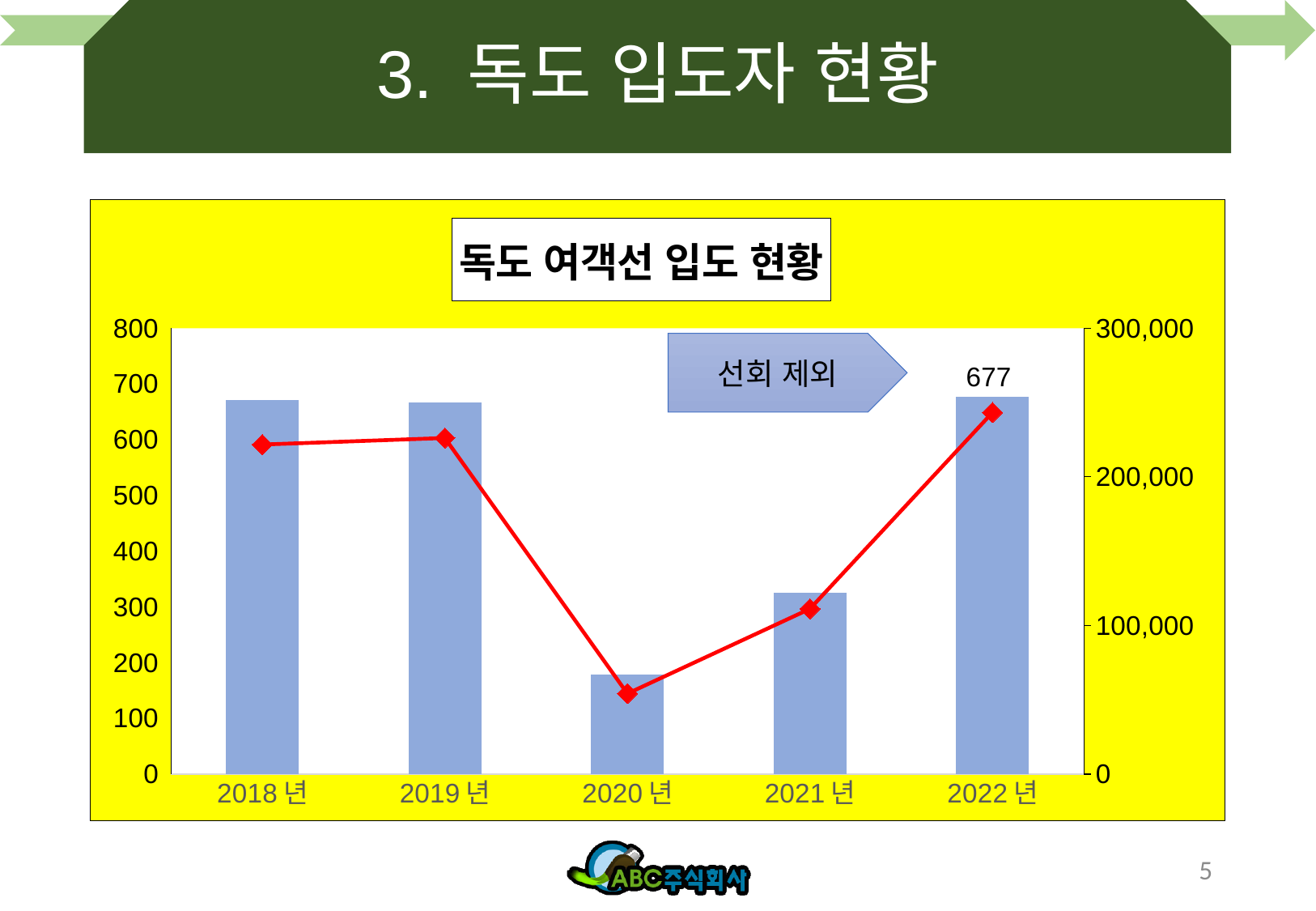

# 3. 독도 입도자 현황

### Chart: 독도 여객선 입도 현황

| Category | 건수 | 인원(명) |
|---|---|---|
| 2018년 | 671.0 | 221722.0 |
| 2019년 | 667.0 | 226117.0 |
| 2020년 | 179.0 | 54166.0 |
| 2021년 | 325.0 | 111145.0 |
| 2022년 | 677.0 | 243279.0 |
선회 제외
5